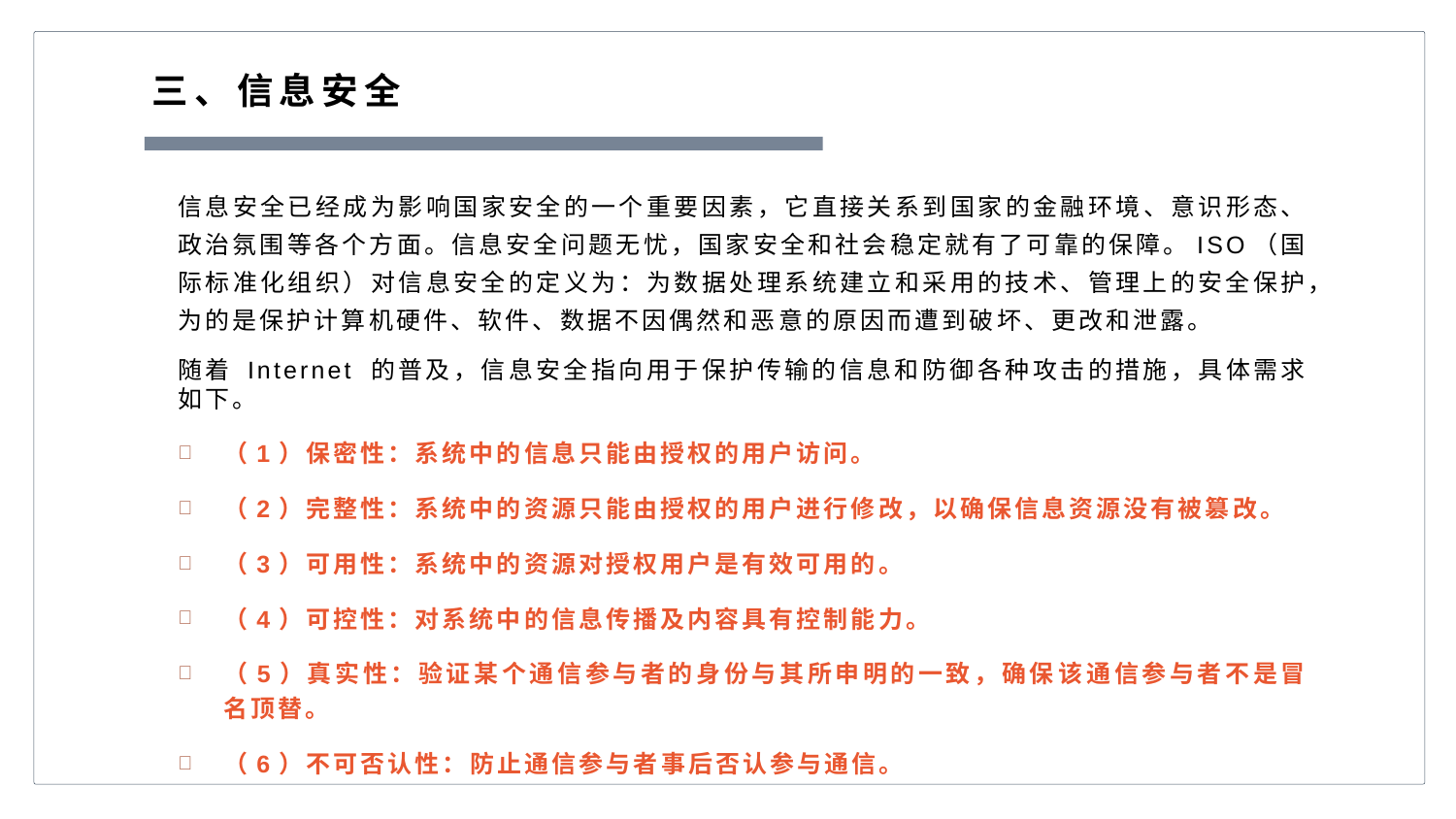

三、信息安全

信息安全已经成为影响国家安全的一个重要因素，它直接关系到国家的金融环境、意识形态、政治氛围等各个方面。信息安全问题无忧，国家安全和社会稳定就有了可靠的保障。ISO（国际标准化组织）对信息安全的定义为：为数据处理系统建立和采用的技术、管理上的安全保护，为的是保护计算机硬件、软件、数据不因偶然和恶意的原因而遭到破坏、更改和泄露。
随着 Internet 的普及，信息安全指向用于保护传输的信息和防御各种攻击的措施，具体需求如下。
（1）保密性：系统中的信息只能由授权的用户访问。
（2）完整性：系统中的资源只能由授权的用户进行修改，以确保信息资源没有被篡改。
（3）可用性：系统中的资源对授权用户是有效可用的。
（4）可控性：对系统中的信息传播及内容具有控制能力。
（5）真实性：验证某个通信参与者的身份与其所申明的一致，确保该通信参与者不是冒名顶替。
（6）不可否认性：防止通信参与者事后否认参与通信。